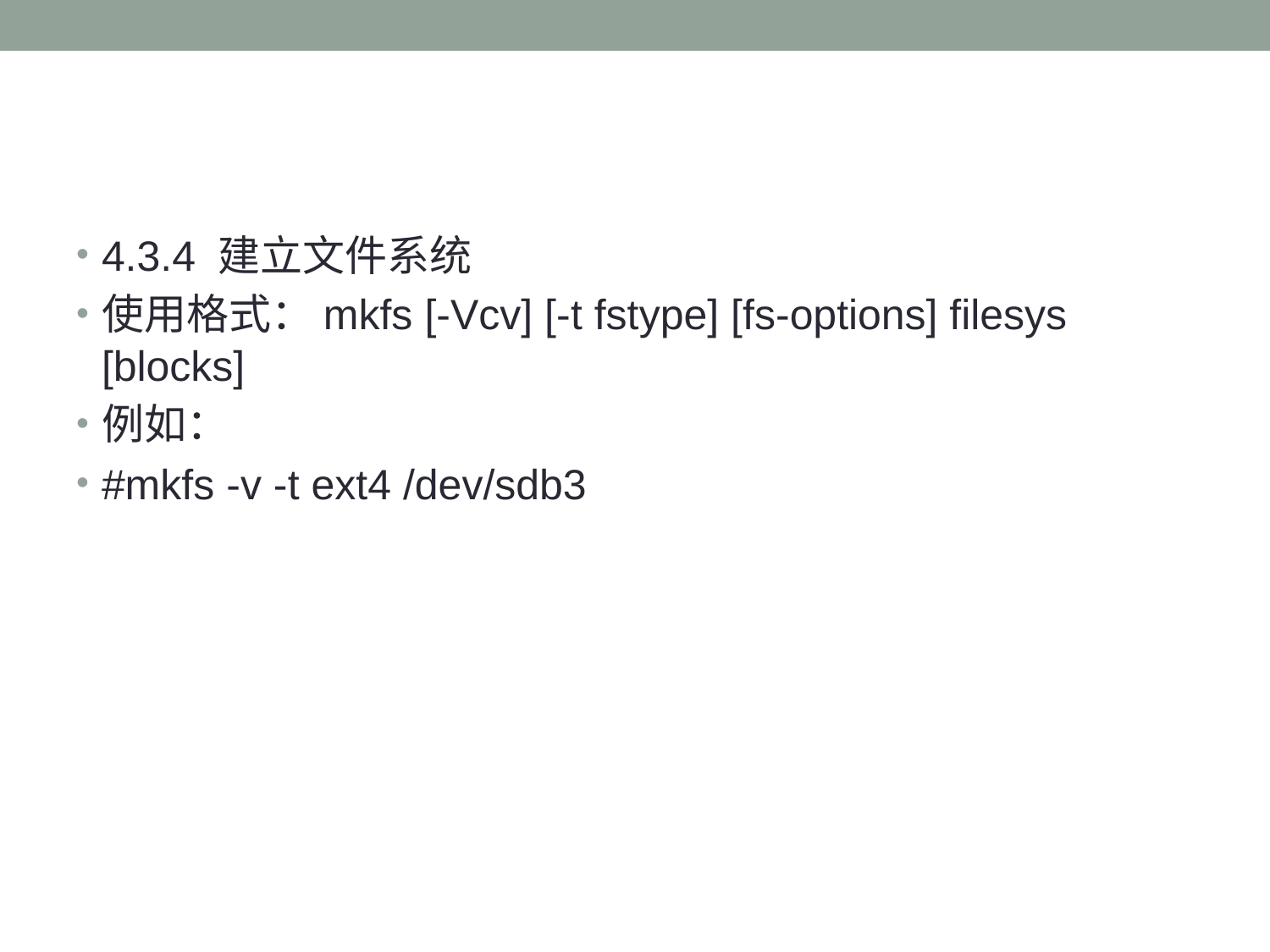

#
4.3.4 建立文件系统
使用格式：mkfs [-Vcv] [-t fstype] [fs-options] filesys [blocks]
例如：
#mkfs -v -t ext4 /dev/sdb3